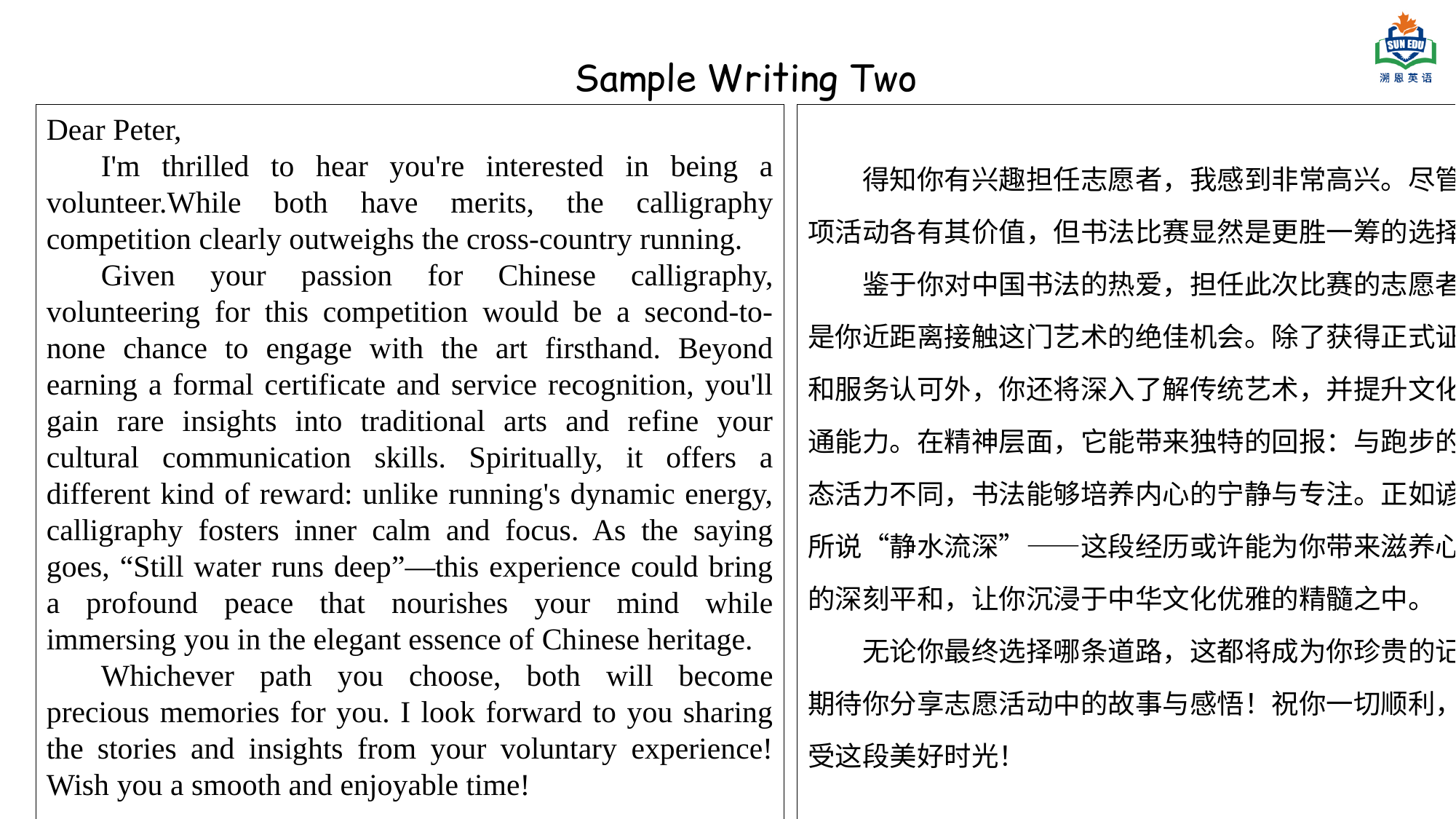

Sample Writing Two
Dear Peter,
I'm thrilled to hear you're interested in being a volunteer.While both have merits, the calligraphy competition clearly outweighs the cross-country running.
Given your passion for Chinese calligraphy, volunteering for this competition would be a second-to-none chance to engage with the art firsthand. Beyond earning a formal certificate and service recognition, you'll gain rare insights into traditional arts and refine your cultural communication skills. Spiritually, it offers a different kind of reward: unlike running's dynamic energy, calligraphy fosters inner calm and focus. As the saying goes, “Still water runs deep”—this experience could bring a profound peace that nourishes your mind while immersing you in the elegant essence of Chinese heritage.
Whichever path you choose, both will become precious memories for you. I look forward to you sharing the stories and insights from your voluntary experience! Wish you a smooth and enjoyable time!

Yours,
Li Hua

得知你有兴趣担任志愿者，我感到非常高兴。尽管两项活动各有其价值，但书法比赛显然是更胜一筹的选择。
鉴于你对中国书法的热爱，担任此次比赛的志愿者将是你近距离接触这门艺术的绝佳机会。除了获得正式证书和服务认可外，你还将深入了解传统艺术，并提升文化沟通能力。在精神层面，它能带来独特的回报：与跑步的动态活力不同，书法能够培养内心的宁静与专注。正如谚语所说“静水流深”——这段经历或许能为你带来滋养心灵的深刻平和，让你沉浸于中华文化优雅的精髓之中。
无论你最终选择哪条道路，这都将成为你珍贵的记忆。期待你分享志愿活动中的故事与感悟！祝你一切顺利，享受这段美好时光！